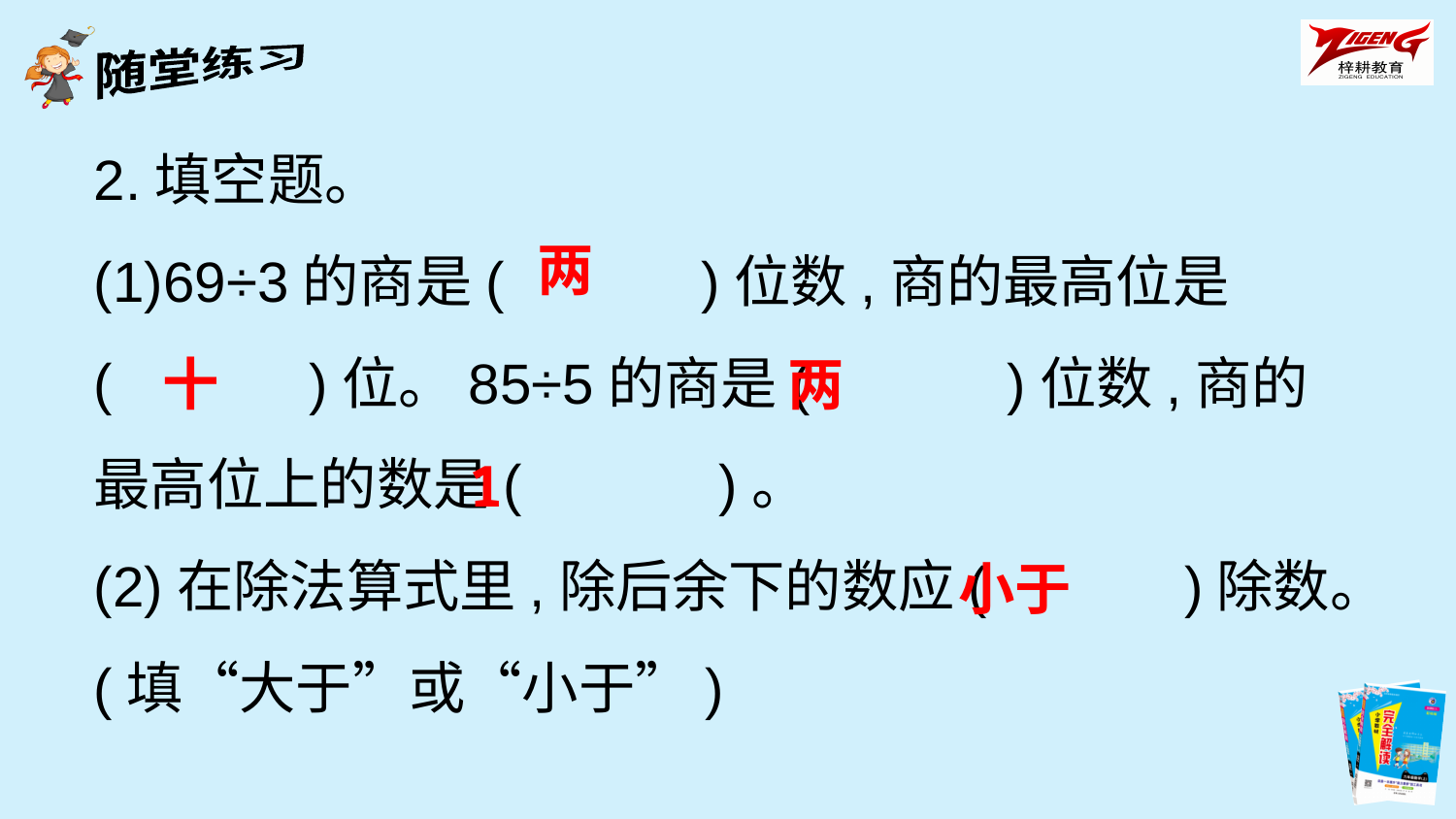

2.填空题。
(1)69÷3的商是(　　　)位数,商的最高位是
(　　　)位。85÷5的商是(　　　)位数,商的最高位上的数是(　　　)。
(2)在除法算式里,除后余下的数应(　　　)除数。(填“大于”或“小于”)
两
十
两
1
小于